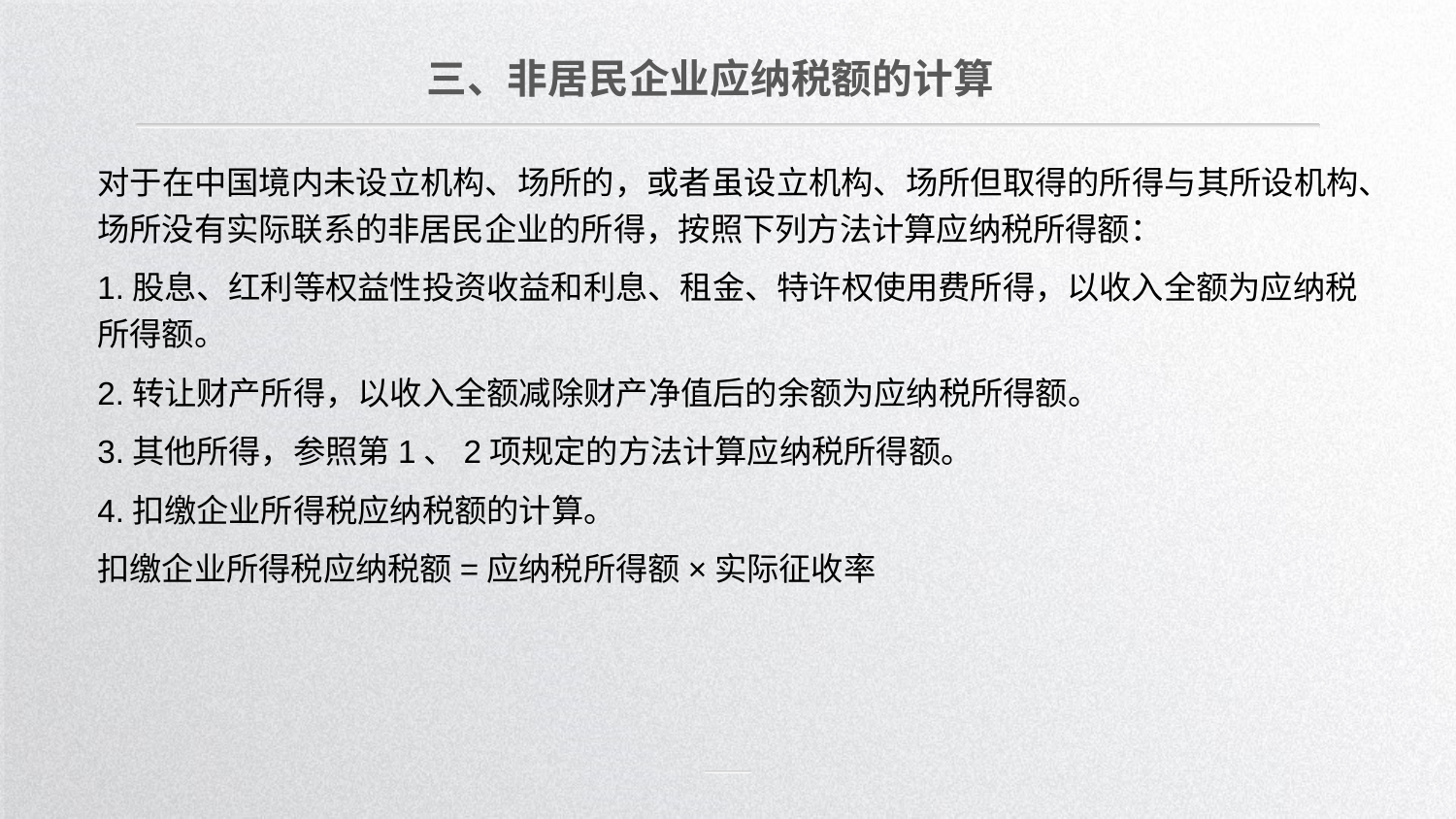

三、非居民企业应纳税额的计算
对于在中国境内未设立机构、场所的，或者虽设立机构、场所但取得的所得与其所设机构、场所没有实际联系的非居民企业的所得，按照下列方法计算应纳税所得额：
1.股息、红利等权益性投资收益和利息、租金、特许权使用费所得，以收入全额为应纳税所得额。
2.转让财产所得，以收入全额减除财产净值后的余额为应纳税所得额。
3.其他所得，参照第1、2项规定的方法计算应纳税所得额。
4.扣缴企业所得税应纳税额的计算。
扣缴企业所得税应纳税额=应纳税所得额×实际征收率